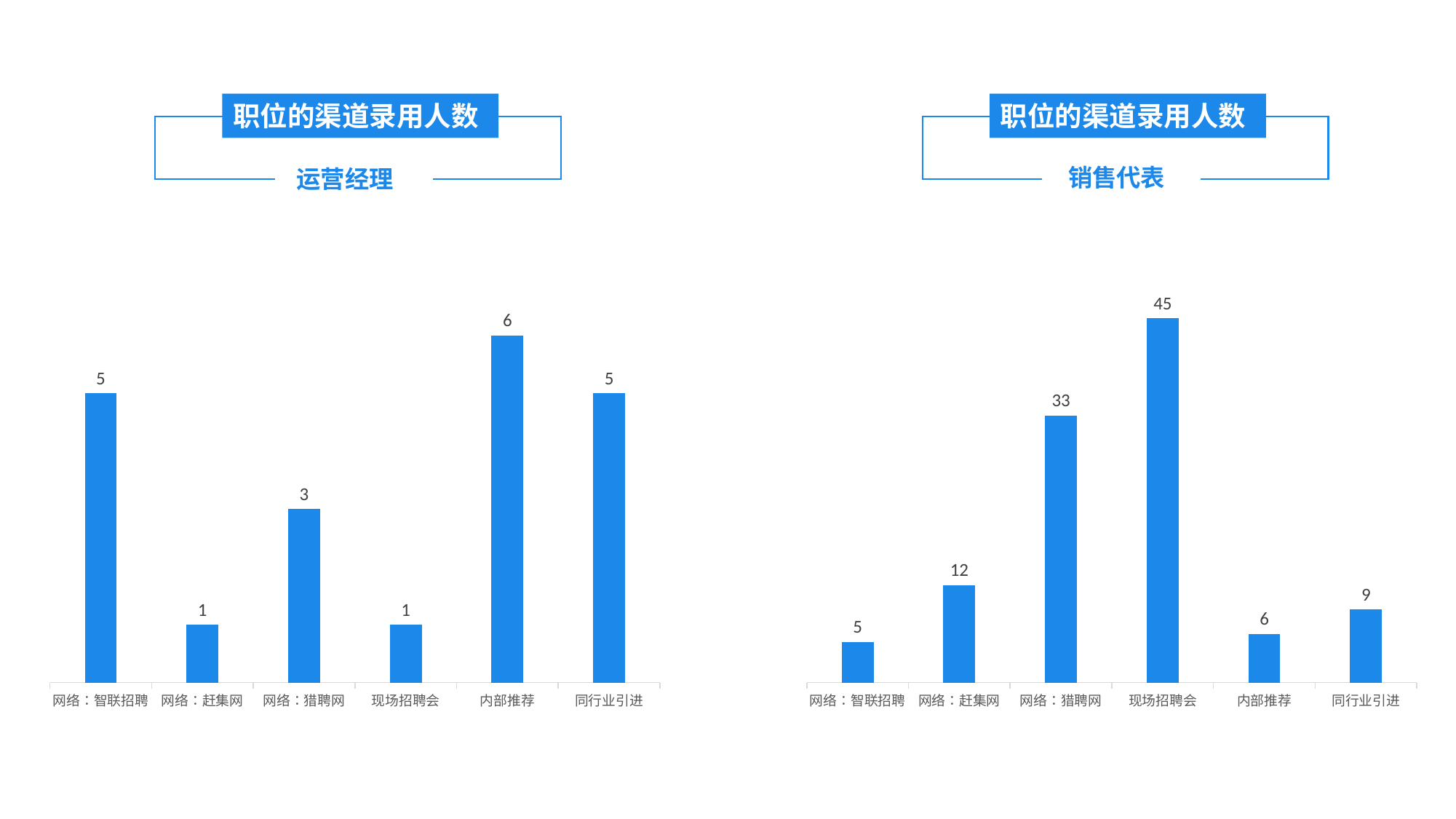

职位的渠道录用人数

渠道效果
运营经理
职位的渠道录用人数

渠道效果
销售代表

### Chart

| Category | 系列 1 |
|---|---|
| 网络：智联招聘
 | 5.0 |
| 网络：赶集网
 | 1.0 |
| 网络：猎聘网
 | 3.0 |
| 现场招聘会
 | 1.0 |
| 内部推荐 | 6.0 |
| 同行业引进 | 5.0 |

### Chart

| Category | 系列 1 |
|---|---|
| 网络：智联招聘
 | 5.0 |
| 网络：赶集网
 | 12.0 |
| 网络：猎聘网
 | 33.0 |
| 现场招聘会
 | 45.0 |
| 内部推荐 | 6.0 |
| 同行业引进 | 9.0 |